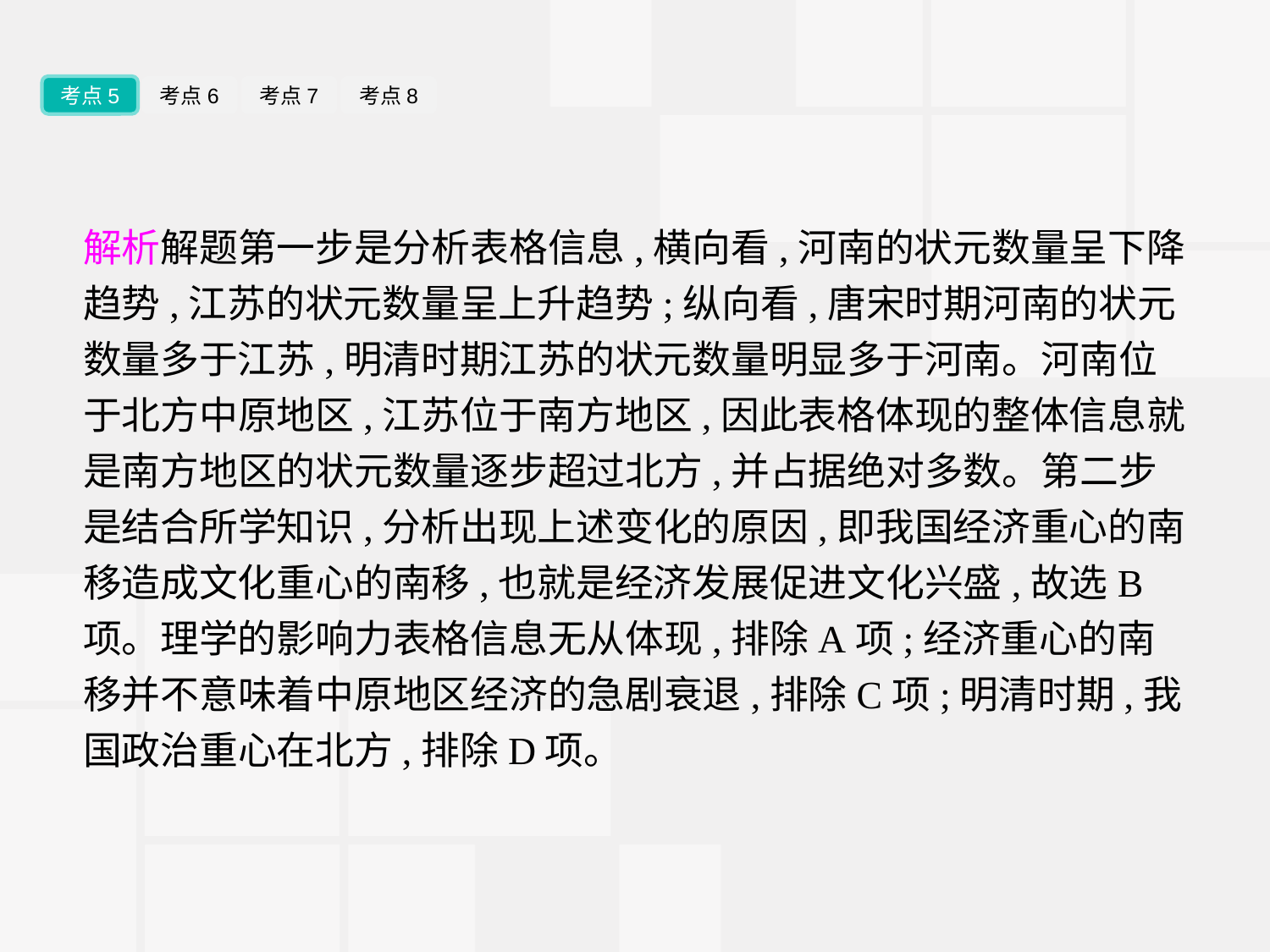

考点5
考点6
考点7
考点8
解析解题第一步是分析表格信息,横向看,河南的状元数量呈下降趋势,江苏的状元数量呈上升趋势;纵向看,唐宋时期河南的状元数量多于江苏,明清时期江苏的状元数量明显多于河南。河南位于北方中原地区,江苏位于南方地区,因此表格体现的整体信息就是南方地区的状元数量逐步超过北方,并占据绝对多数。第二步是结合所学知识,分析出现上述变化的原因,即我国经济重心的南移造成文化重心的南移,也就是经济发展促进文化兴盛,故选B项。理学的影响力表格信息无从体现,排除A项;经济重心的南移并不意味着中原地区经济的急剧衰退,排除C项;明清时期,我国政治重心在北方,排除D项。